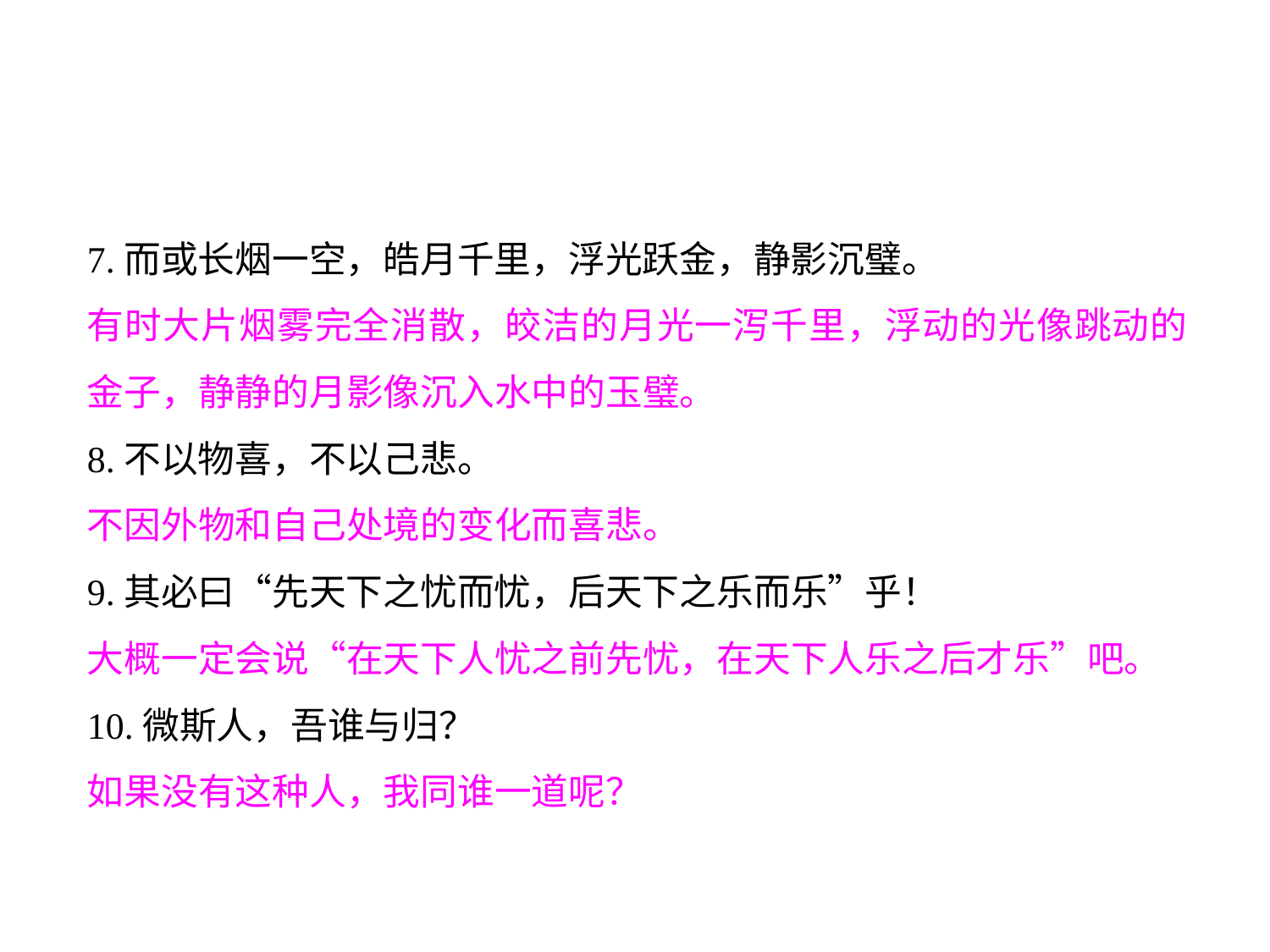

7.而或长烟一空，皓月千里，浮光跃金，静影沉璧。
有时大片烟雾完全消散，皎洁的月光一泻千里，浮动的光像跳动的金子，静静的月影像沉入水中的玉璧。
8.不以物喜，不以己悲。
不因外物和自己处境的变化而喜悲。
9.其必曰“先天下之忧而忧，后天下之乐而乐”乎！
大概一定会说“在天下人忧之前先忧，在天下人乐之后才乐”吧。
10.微斯人，吾谁与归？
如果没有这种人，我同谁一道呢？